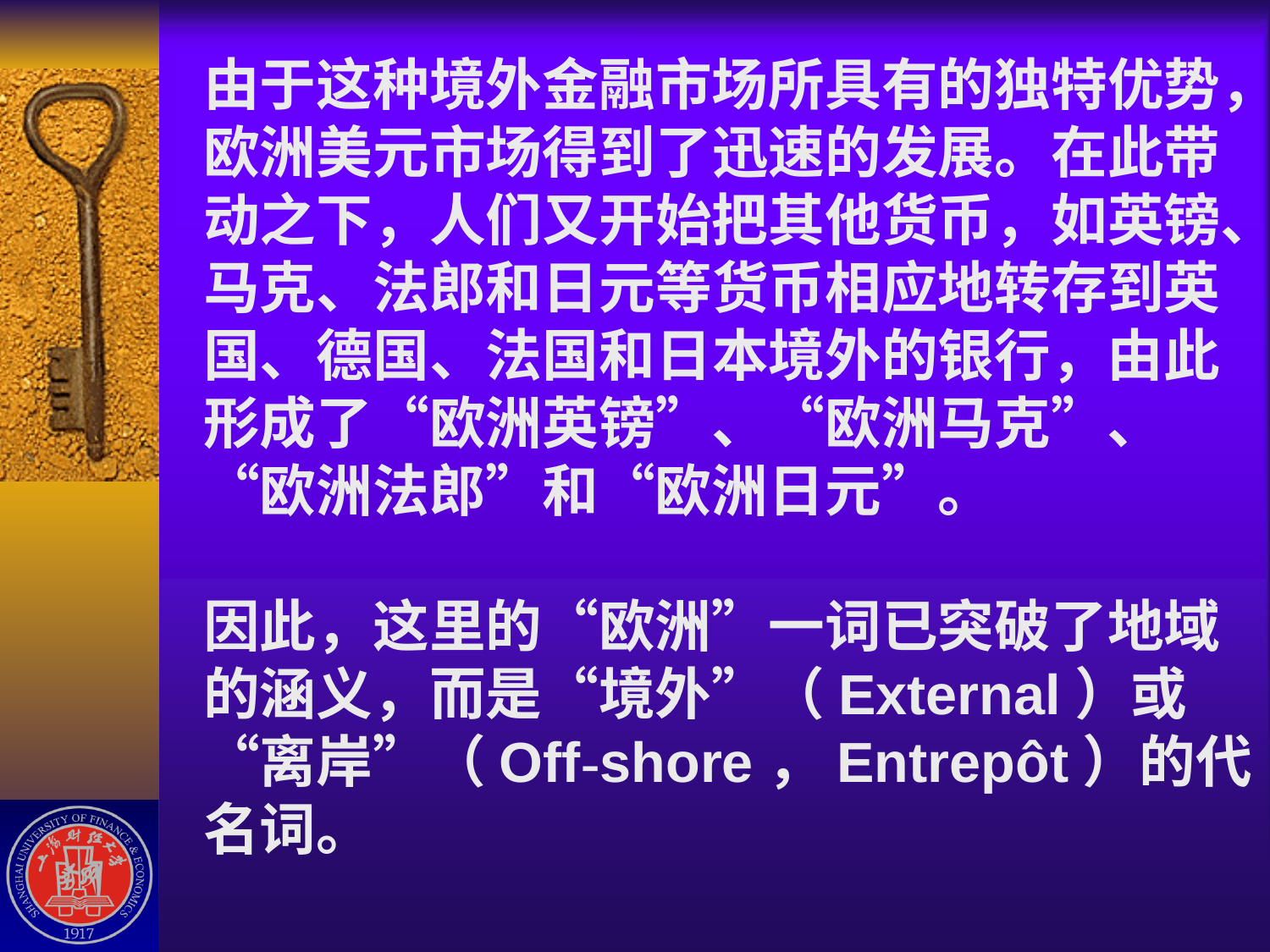

# 由于这种境外金融市场所具有的独特优势，欧洲美元市场得到了迅速的发展。在此带动之下，人们又开始把其他货币，如英镑、马克、法郎和日元等货币相应地转存到英国、德国、法国和日本境外的银行，由此形成了“欧洲英镑”、“欧洲马克”、“欧洲法郎”和“欧洲日元”。 因此，这里的“欧洲”一词已突破了地域的涵义，而是“境外”（External）或“离岸”（Off-shore，Entrepôt）的代名词。